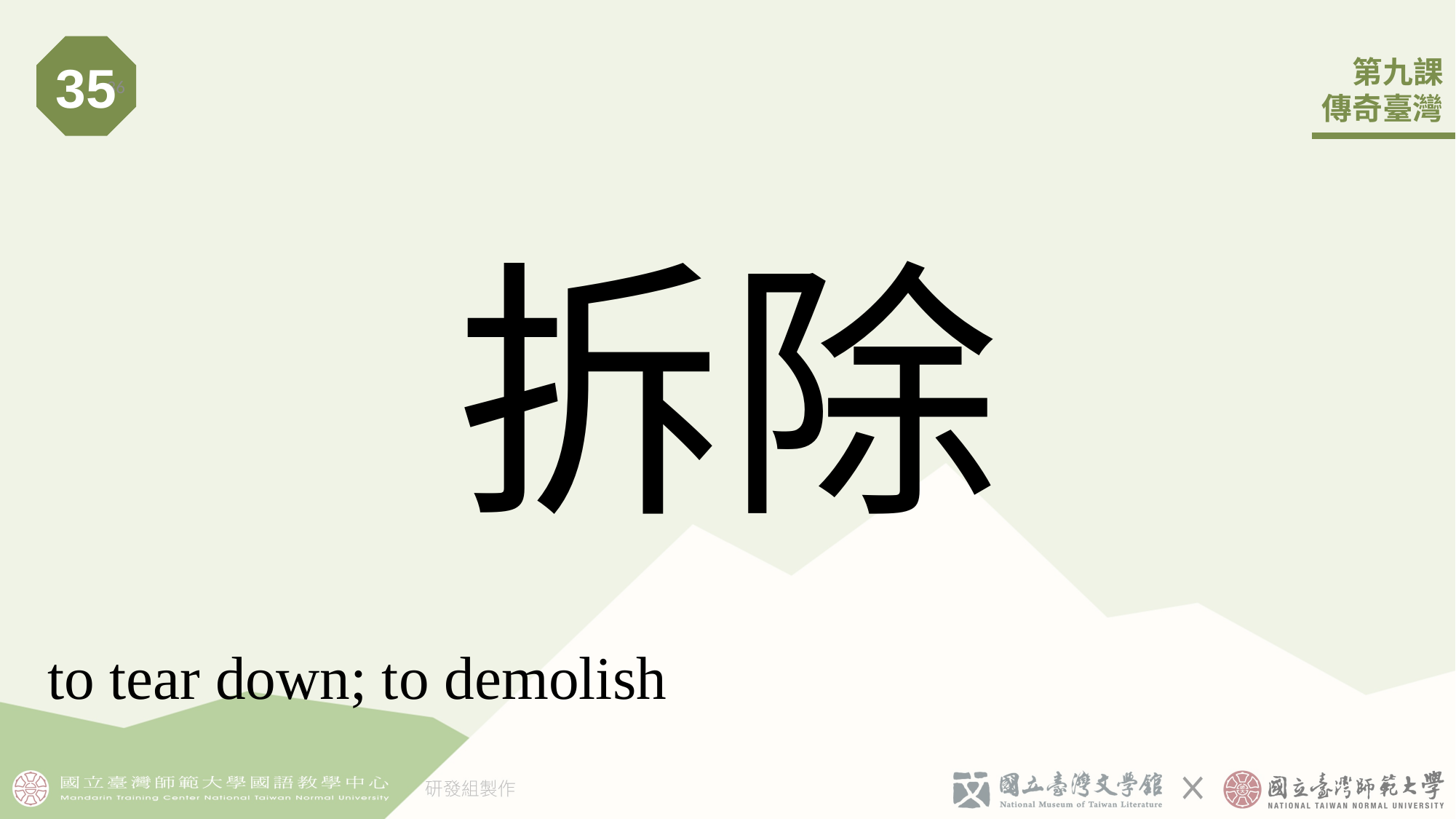

35
36
# 拆除
to tear down; to demolish